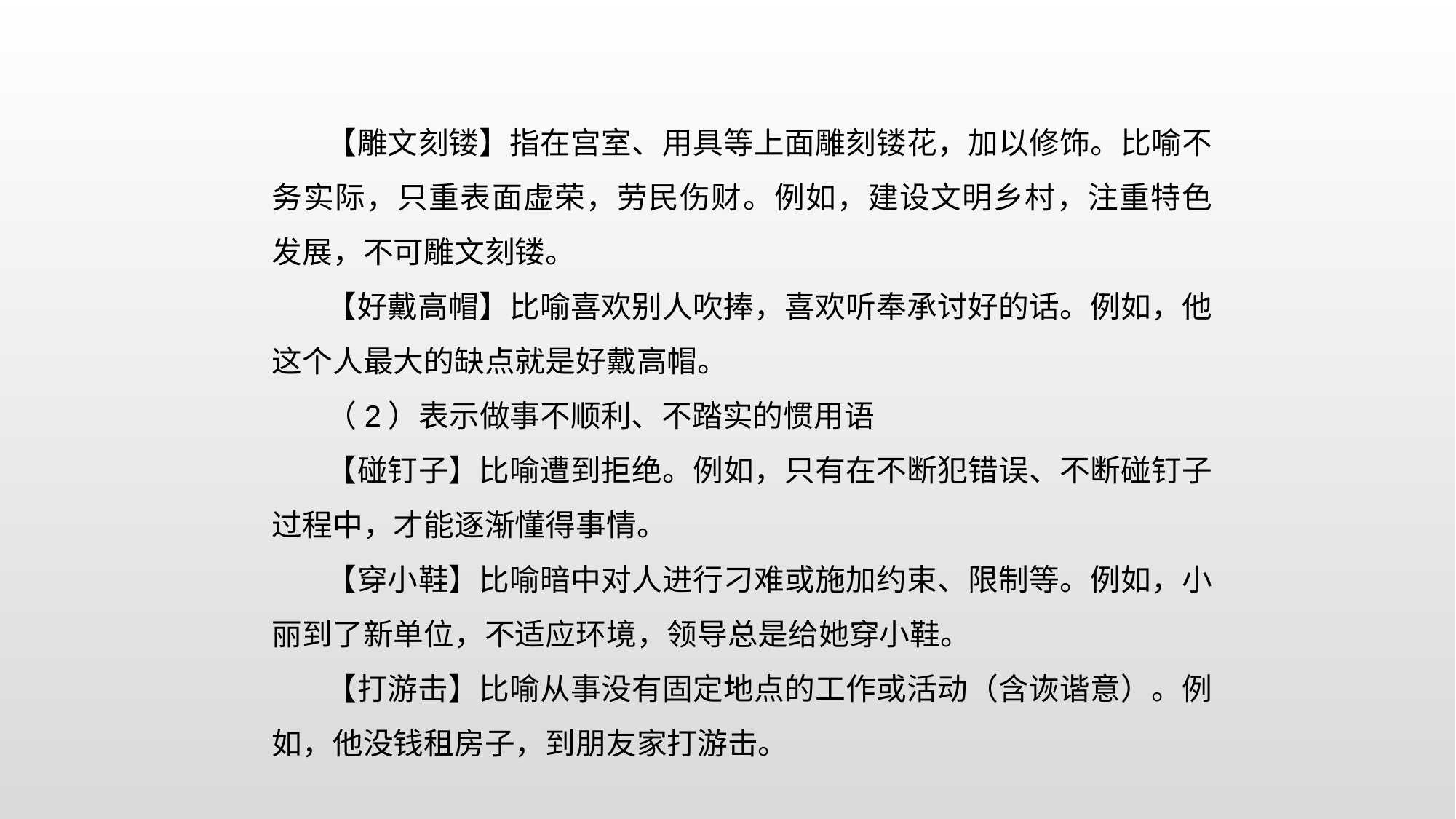

【雕文刻镂】指在宫室、用具等上面雕刻镂花，加以修饰。比喻不务实际，只重表面虚荣，劳民伤财。例如，建设文明乡村，注重特色发展，不可雕文刻镂。
【好戴高帽】比喻喜欢别人吹捧，喜欢听奉承讨好的话。例如，他这个人最大的缺点就是好戴高帽。
（2）表示做事不顺利、不踏实的惯用语
【碰钉子】比喻遭到拒绝。例如，只有在不断犯错误、不断碰钉子过程中，才能逐渐懂得事情。
【穿小鞋】比喻暗中对人进行刁难或施加约束、限制等。例如，小丽到了新单位，不适应环境，领导总是给她穿小鞋。
【打游击】比喻从事没有固定地点的工作或活动（含诙谐意）。例如，他没钱租房子，到朋友家打游击。